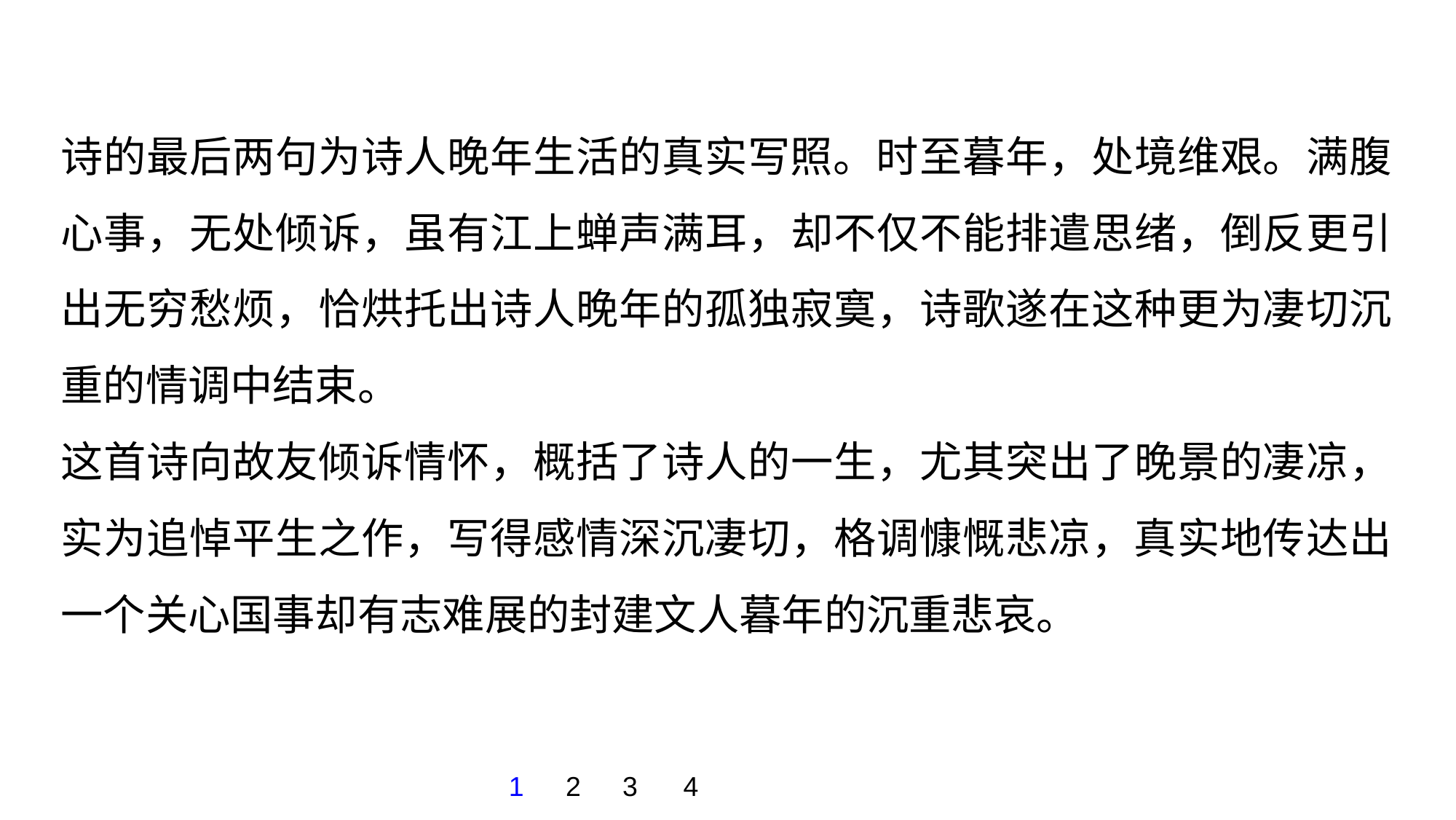

诗的最后两句为诗人晚年生活的真实写照。时至暮年，处境维艰。满腹心事，无处倾诉，虽有江上蝉声满耳，却不仅不能排遣思绪，倒反更引出无穷愁烦，恰烘托出诗人晚年的孤独寂寞，诗歌遂在这种更为凄切沉重的情调中结束。
这首诗向故友倾诉情怀，概括了诗人的一生，尤其突出了晚景的凄凉，实为追悼平生之作，写得感情深沉凄切，格调慷慨悲凉，真实地传达出一个关心国事却有志难展的封建文人暮年的沉重悲哀。
1
2
3
4